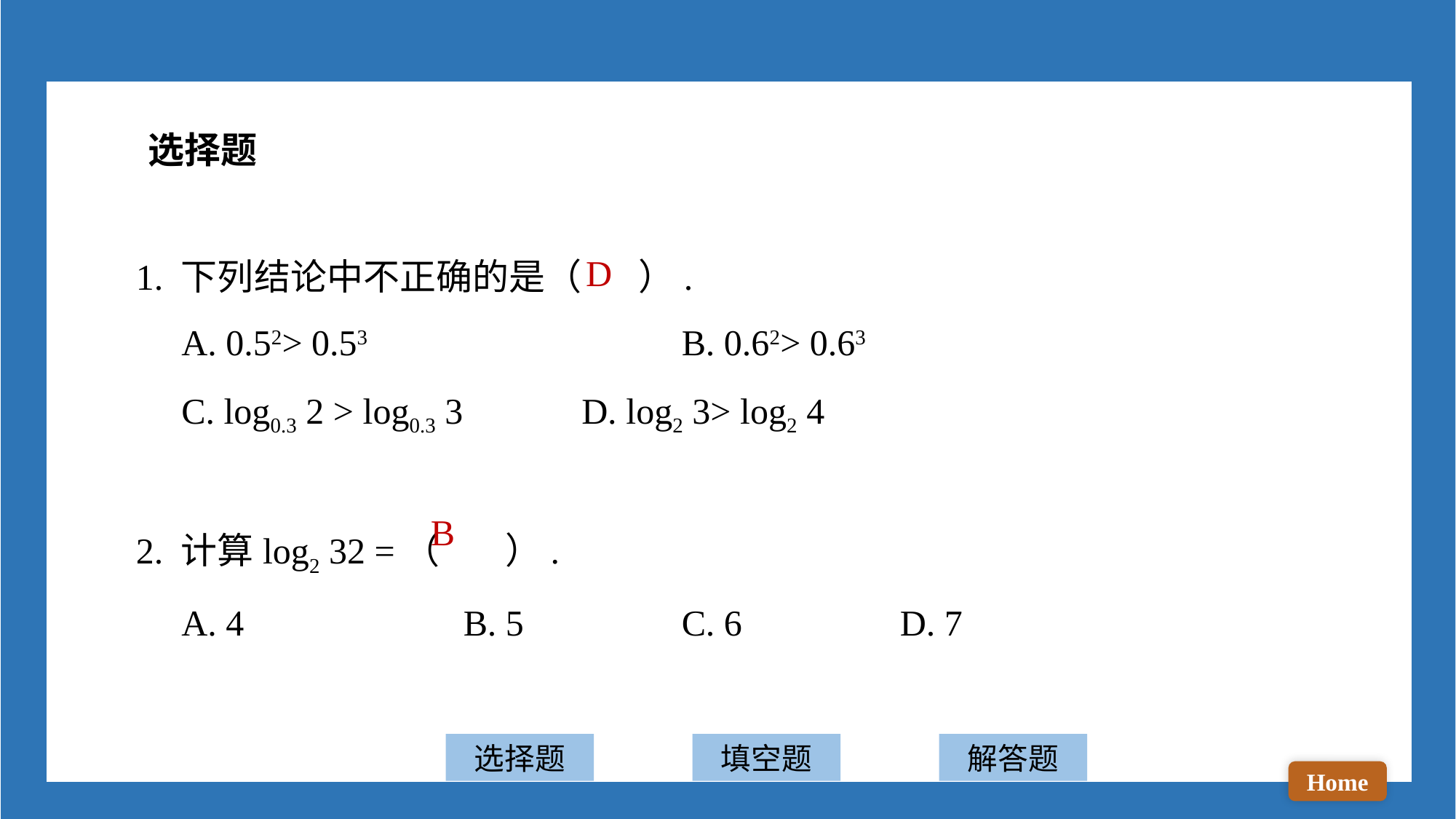

选择题
1. 下列结论中不正确的是（       ）.
     A. 0.52> 0.53 			B. 0.62> 0.63
     C. log0.3 2 > log0.3 3		 D. log2 3> log2 4

2. 计算log2 32 =（        ）.
     A. 4 		B. 5 		C. 6 		D. 7
D
B